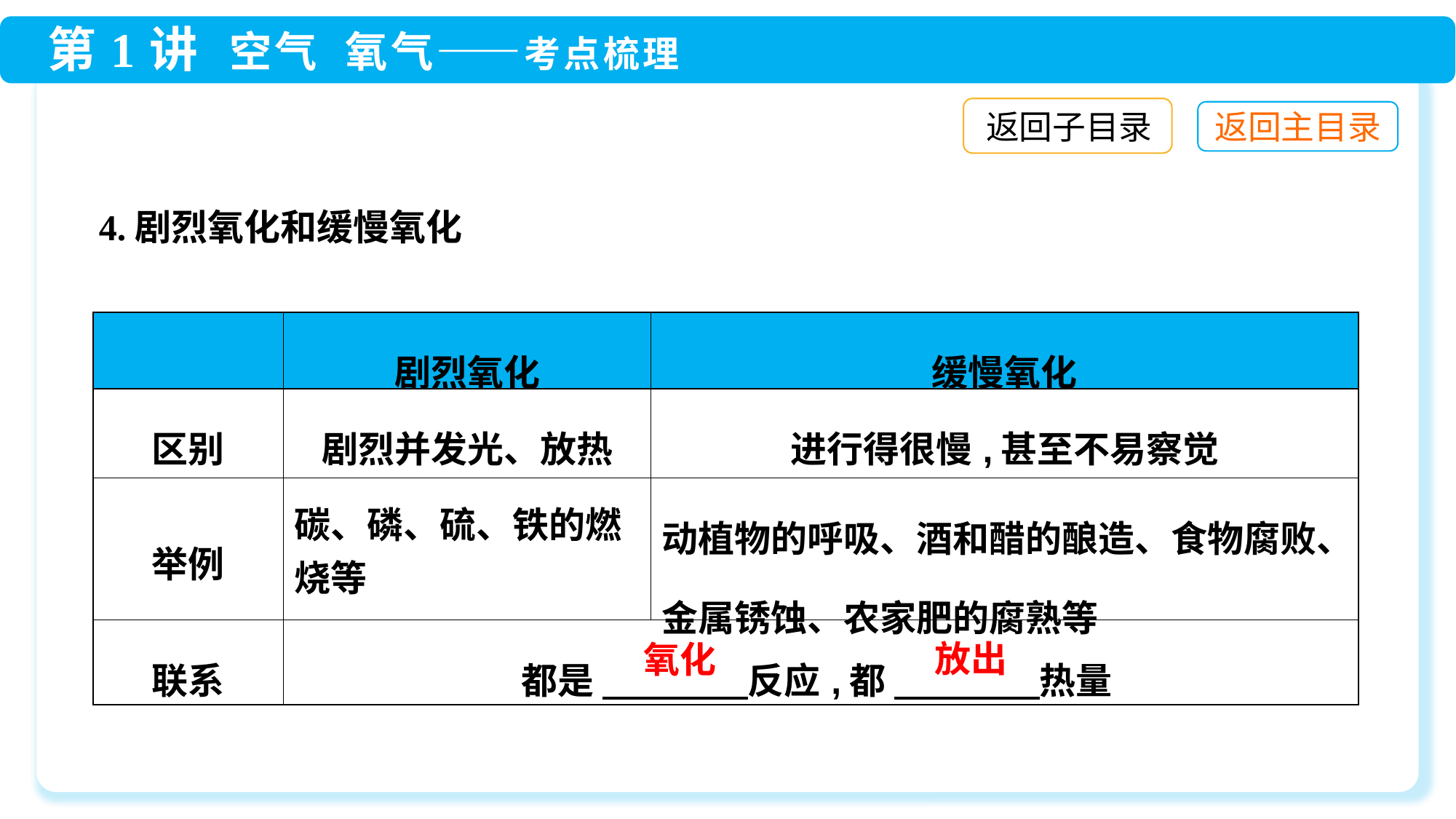

返回子目录
4.剧烈氧化和缓慢氧化
|  | 剧烈氧化 | 缓慢氧化 |
| --- | --- | --- |
| 区别 | 剧烈并发光、放热 | 进行得很慢,甚至不易察觉 |
| 举例 | 碳、磷、硫、铁的燃烧等 | 动植物的呼吸、酒和醋的酿造、食物腐败、金属锈蚀、农家肥的腐熟等 |
| 联系 | 都是 　　　　反应,都 　　　　热量 |  |
放出
氧化